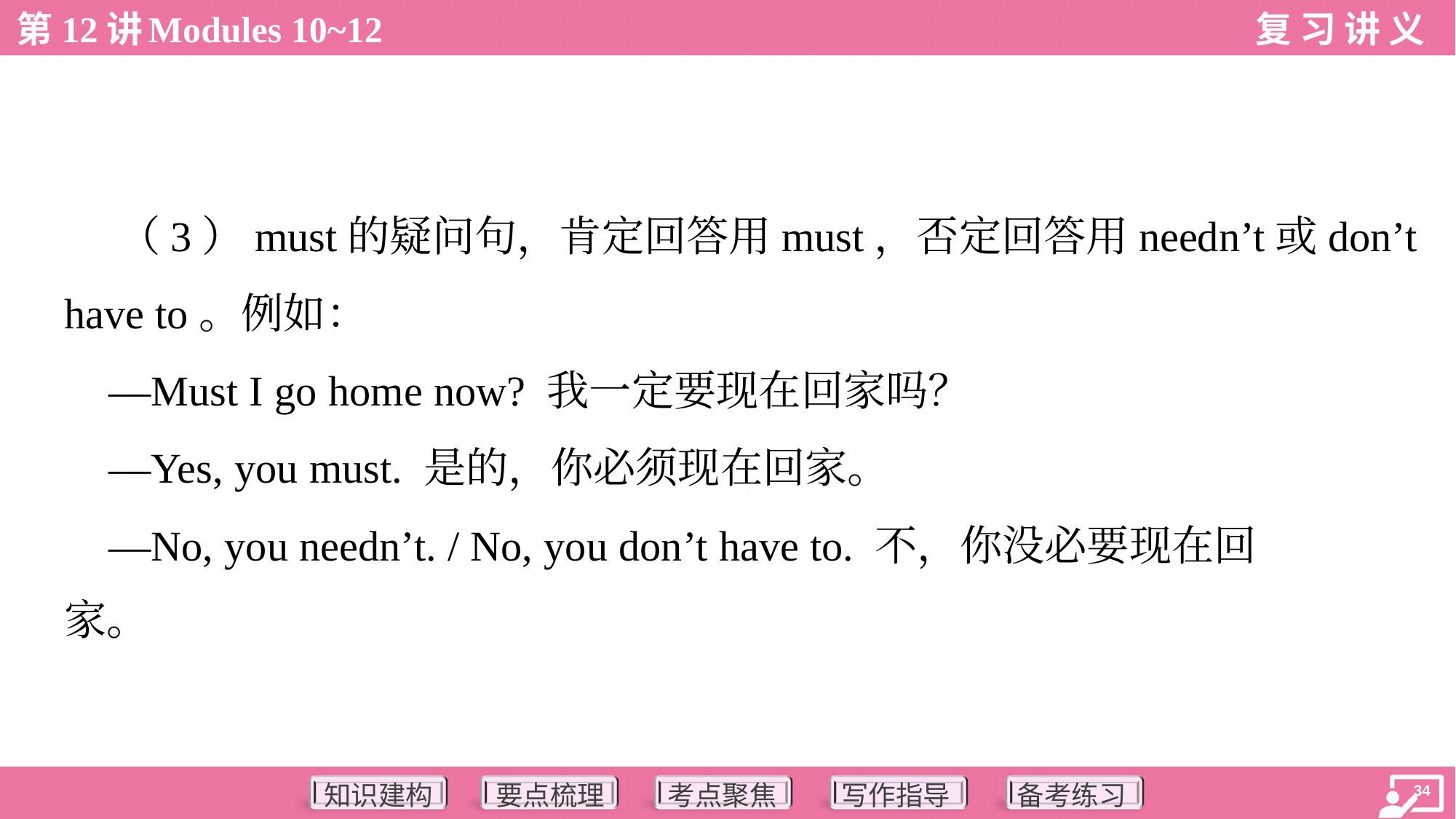

（3）must的疑问句，肯定回答用must，否定回答用needn’t或don’t
have to。例如：
    —Must I go home now? 我一定要现在回家吗？
    —Yes, you must. 是的，你必须现在回家。
    —No, you needn’t. / No, you don’t have to. 不，你没必要现在回
家。